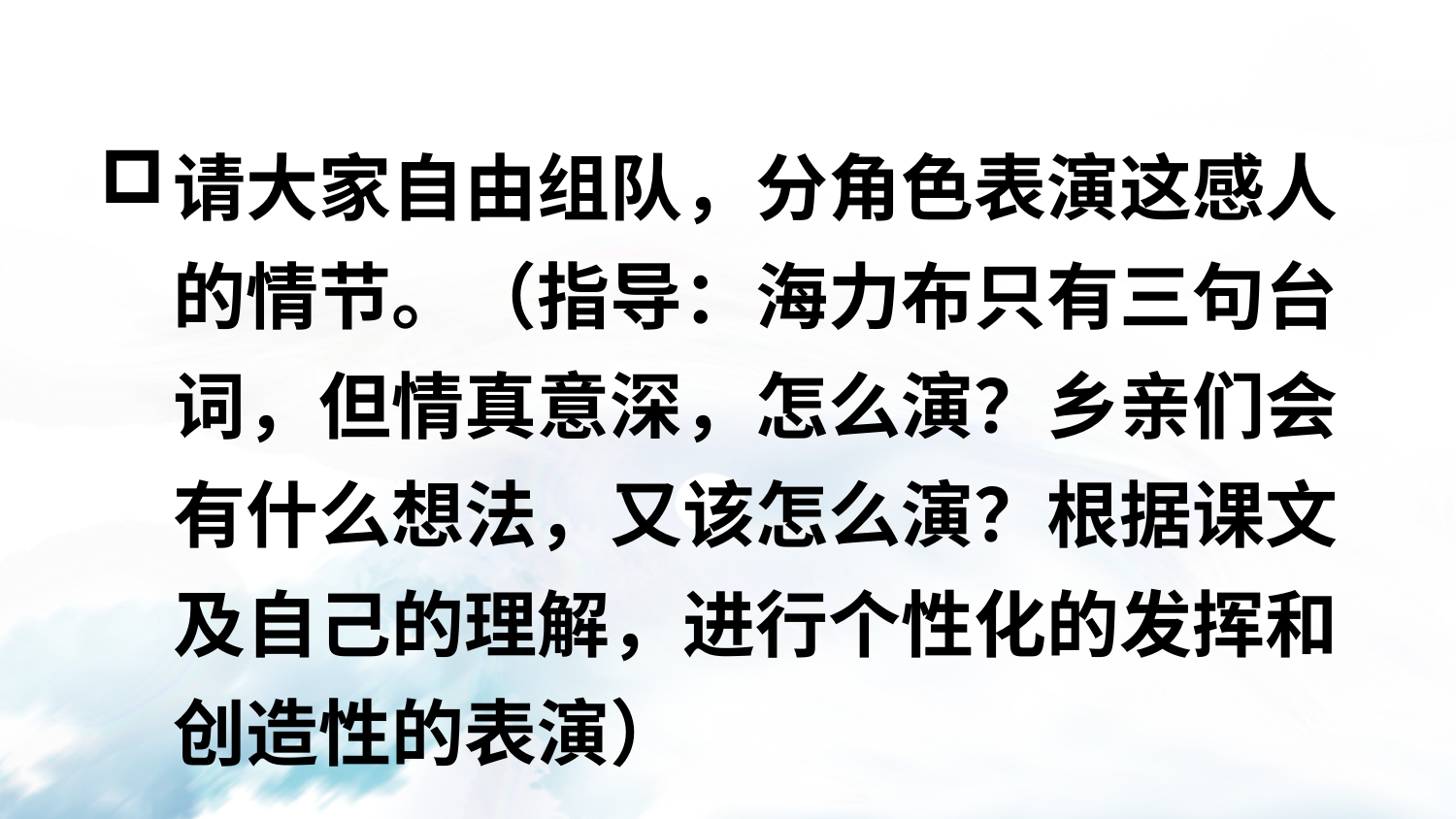

请大家自由组队，分角色表演这感人的情节。（指导：海力布只有三句台词，但情真意深，怎么演？乡亲们会有什么想法，又该怎么演？根据课文及自己的理解，进行个性化的发挥和创造性的表演）